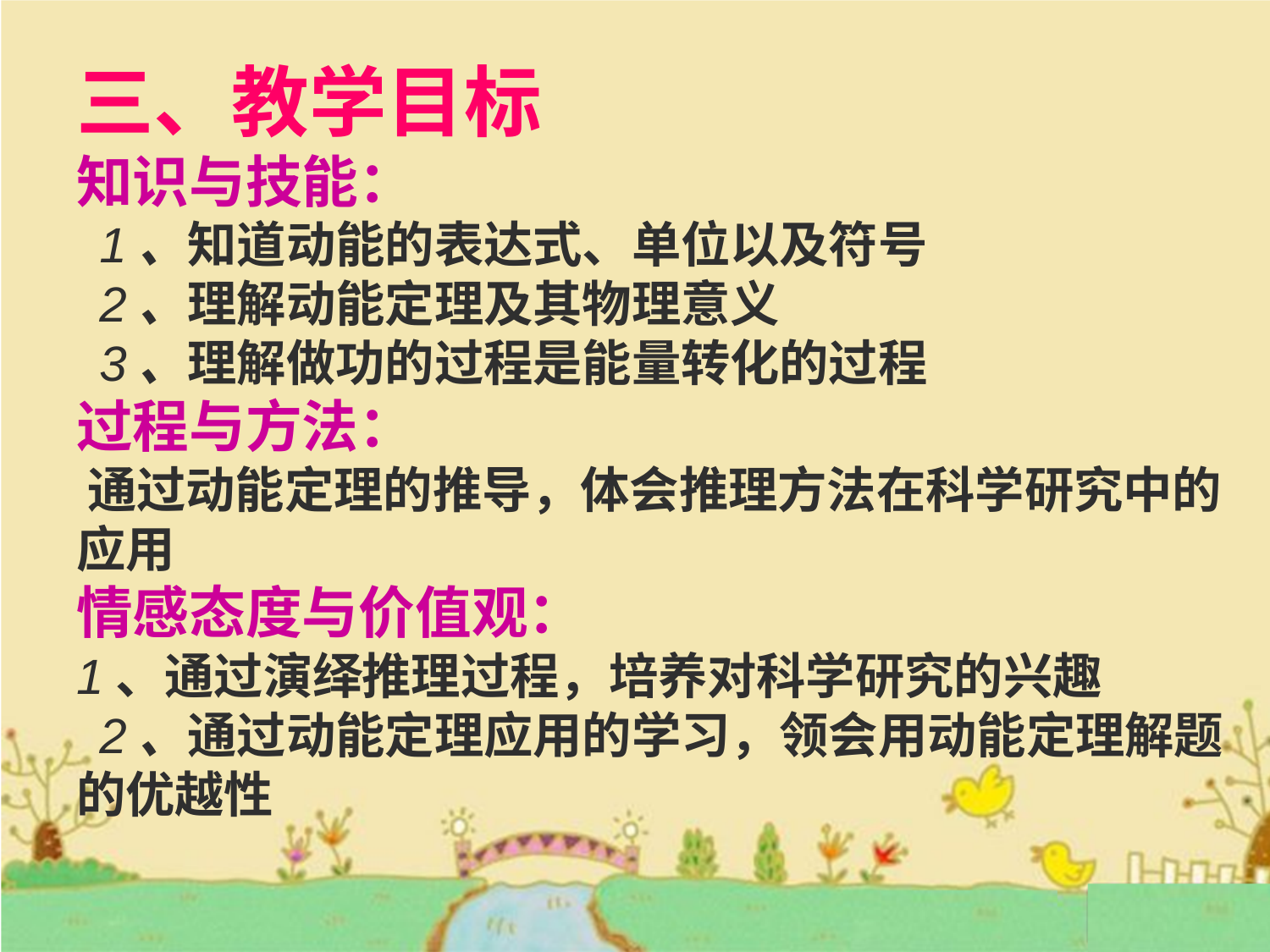

三、教学目标
知识与技能：
 1、知道动能的表达式、单位以及符号
 2、理解动能定理及其物理意义
 3、理解做功的过程是能量转化的过程
过程与方法：
 通过动能定理的推导，体会推理方法在科学研究中的应用
情感态度与价值观：
1、通过演绎推理过程，培养对科学研究的兴趣
 2、通过动能定理应用的学习，领会用动能定理解题的优越性